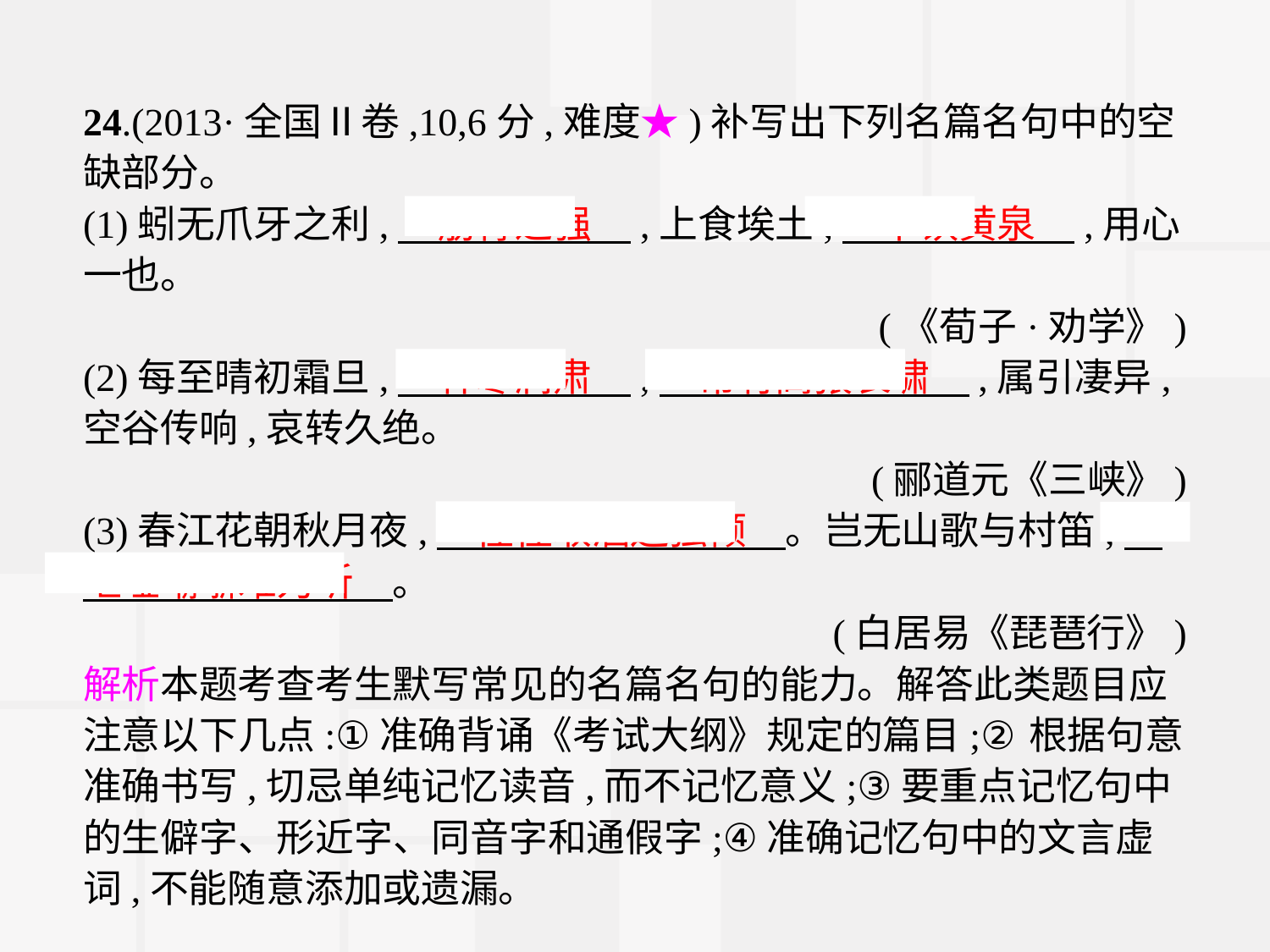

24.(2013·全国Ⅱ卷,10,6分,难度★)补写出下列名篇名句中的空缺部分。
(1)蚓无爪牙之利,　筋骨之强　,上食埃土,　下饮黄泉　,用心一也。
(《荀子·劝学》)
(2)每至晴初霜旦,　林寒涧肃　,　常有高猿长啸　,属引凄异,空谷传响,哀转久绝。
(郦道元《三峡》)
(3)春江花朝秋月夜,　往往取酒还独倾　。岂无山歌与村笛,　呕哑嘲哳难为听　。
(白居易《琵琶行》)
解析本题考查考生默写常见的名篇名句的能力。解答此类题目应注意以下几点:①准确背诵《考试大纲》规定的篇目;②根据句意准确书写,切忌单纯记忆读音,而不记忆意义;③要重点记忆句中的生僻字、形近字、同音字和通假字;④准确记忆句中的文言虚词,不能随意添加或遗漏。